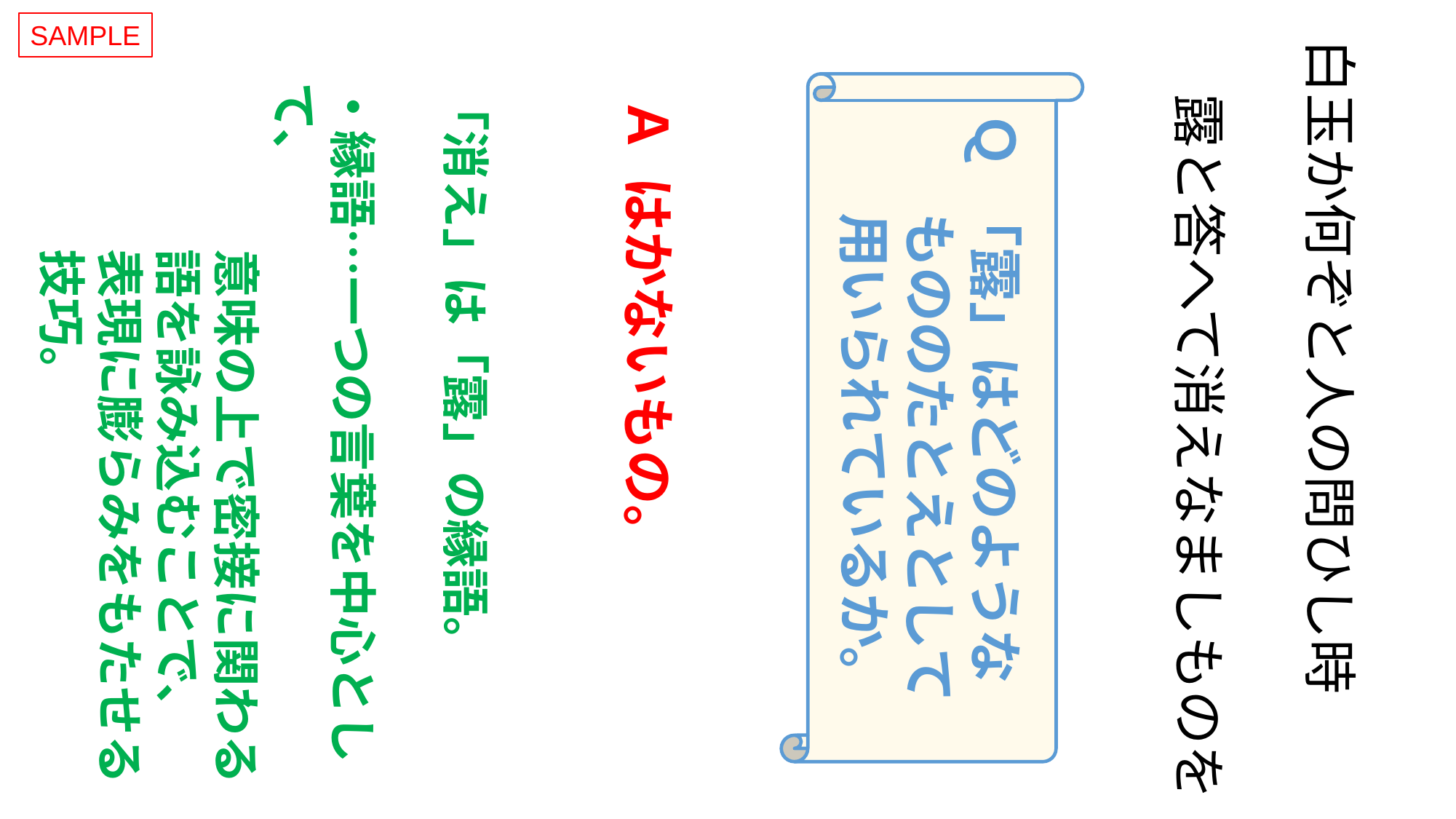

SAMPLE
白玉か何ぞと人の問ひし時
　露と答へて消えなましものを
「消え」は「露」の縁語。
・縁語…一つの言葉を中心として、
              意味の上で密接に関わる
              語を詠み込むことで、
              表現に膨らみをもたせる
              技巧。
Ｑ  「露」はどのような
       もののたとえとして
       用いられているか。
Ａ  はかないもの。